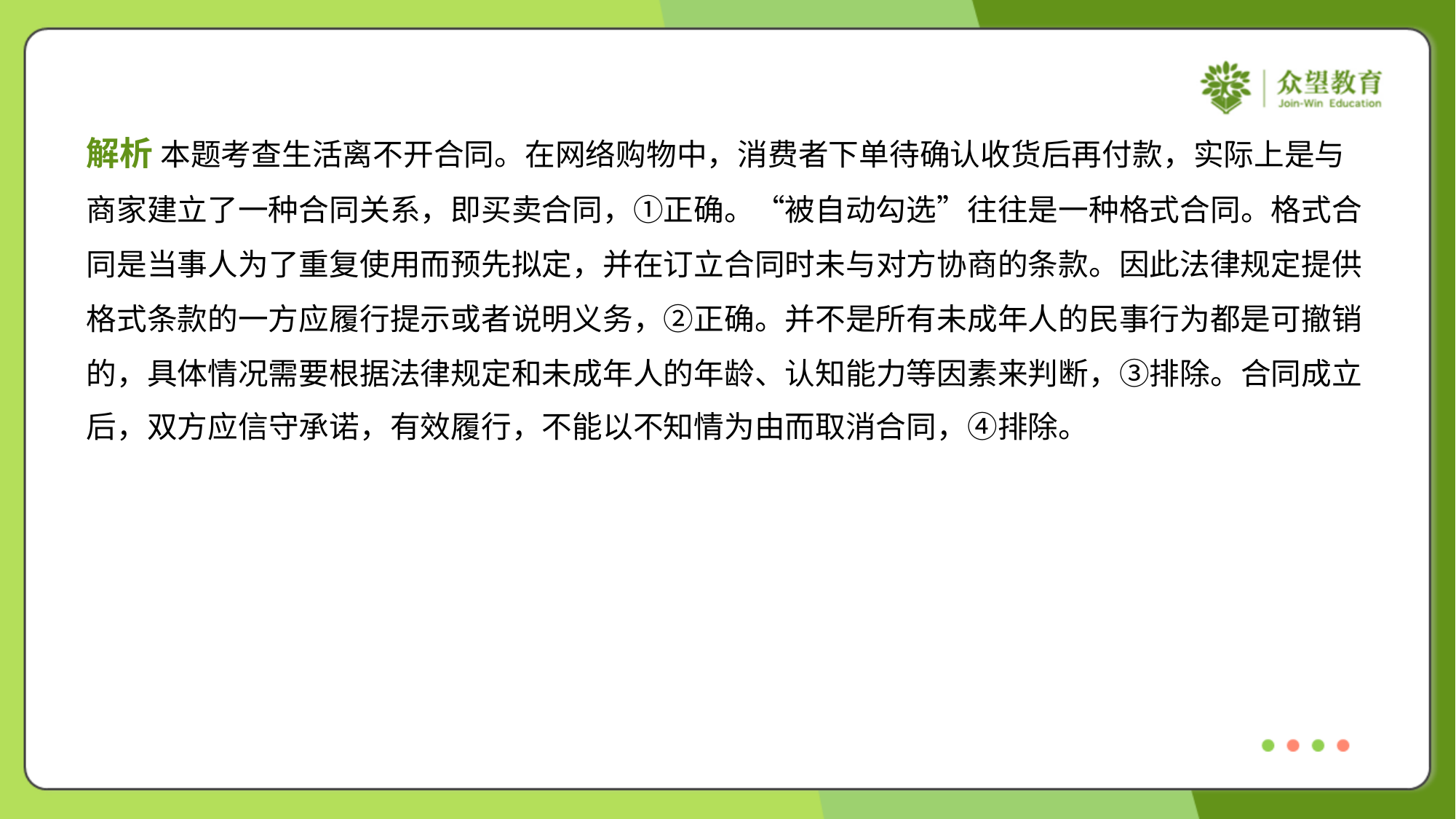

解析 本题考查生活离不开合同。在网络购物中，消费者下单待确认收货后再付款，实际上是与
商家建立了一种合同关系，即买卖合同，①正确。“被自动勾选”往往是一种格式合同。格式合
同是当事人为了重复使用而预先拟定，并在订立合同时未与对方协商的条款。因此法律规定提供
格式条款的一方应履行提示或者说明义务，②正确。并不是所有未成年人的民事行为都是可撤销
的，具体情况需要根据法律规定和未成年人的年龄、认知能力等因素来判断，③排除。合同成立
后，双方应信守承诺，有效履行，不能以不知情为由而取消合同，④排除。